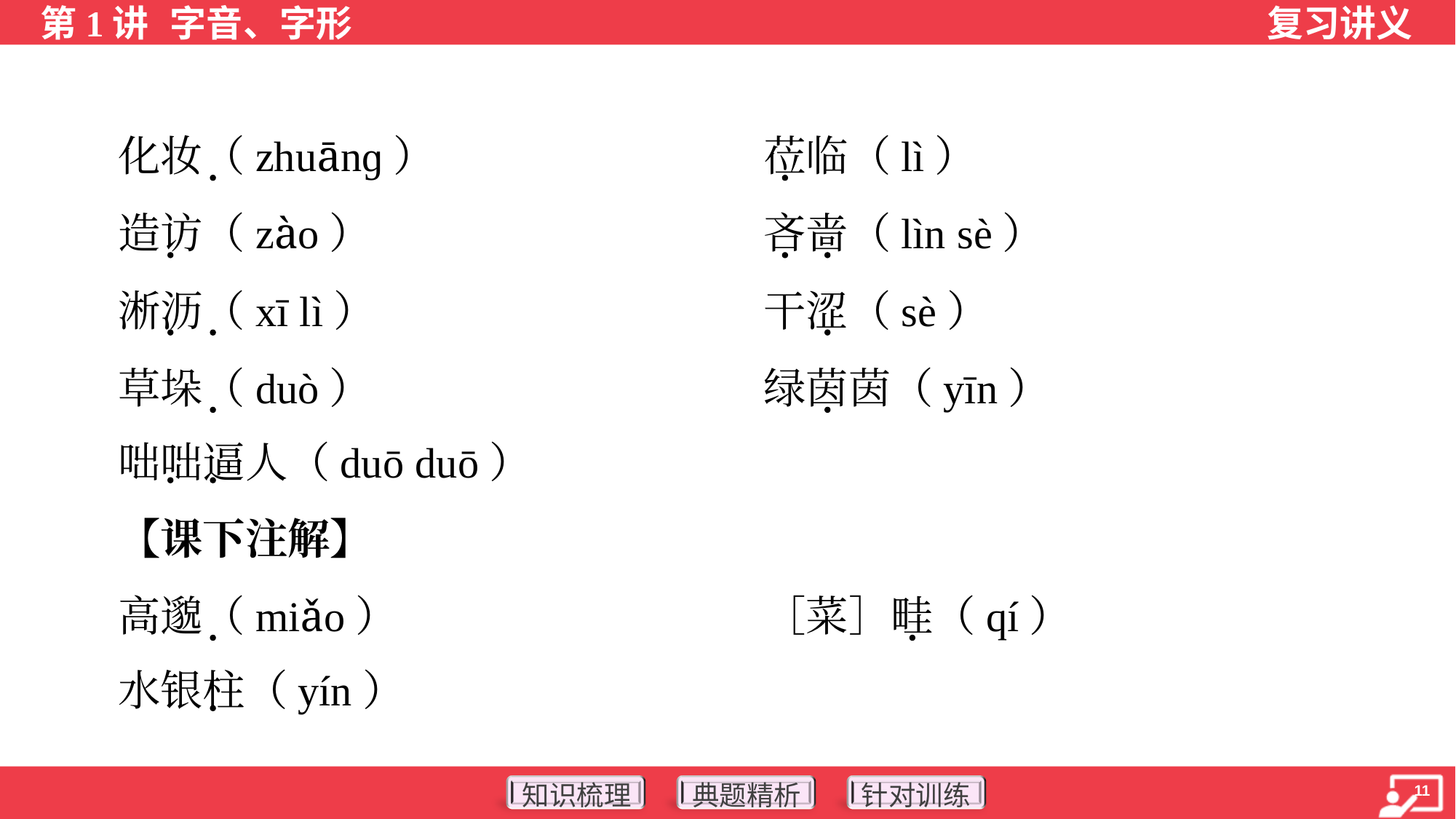

化妆（zhuānɡ）	莅临（lì）
    造访（zào）	吝啬（lìn sè）
    淅沥（xī lì）	干涩（sè）
    草垛（duò）	绿茵茵（yīn）
    咄咄逼人（duō duō）

    【课下注解】
    高邈（miǎo）	［菜］畦（qí）
    水银柱（yín）